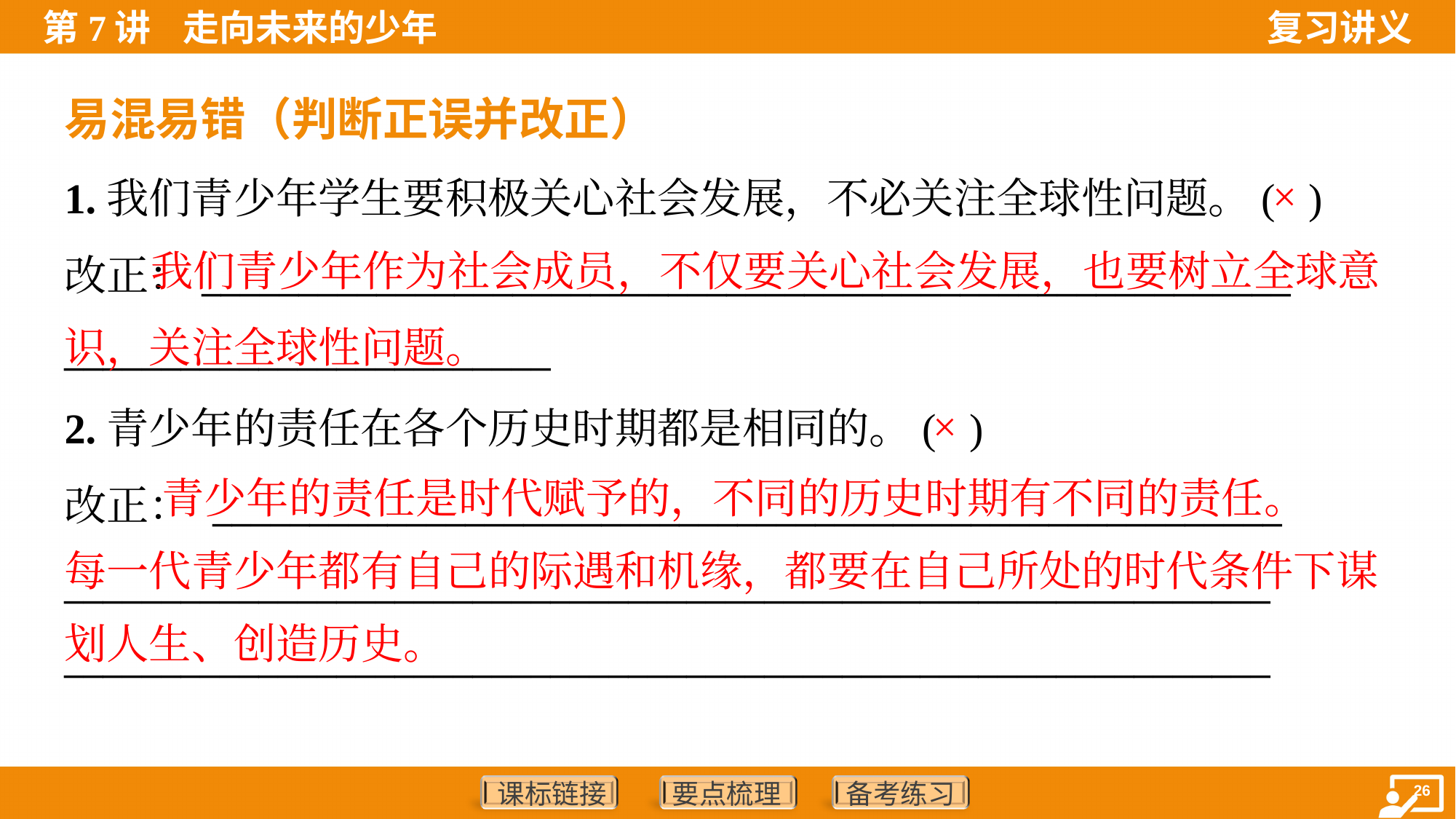

易混易错（判断正误并改正）
1.我们青少年学生要积极关心社会发展，不必关注全球性问题。(   )
改正：________________________________________________________
_________________________
×
       我们青少年作为社会成员，不仅要关心社会发展，也要树立全球意识，关注全球性问题。
2.青少年的责任在各个历史时期都是相同的。(   )
改正： _______________________________________________________
______________________________________________________________
______________________________________________________________
×
        青少年的责任是时代赋予的，不同的历史时期有不同的责任。
每一代青少年都有自己的际遇和机缘，都要在自己所处的时代条件下谋
划人生、创造历史。